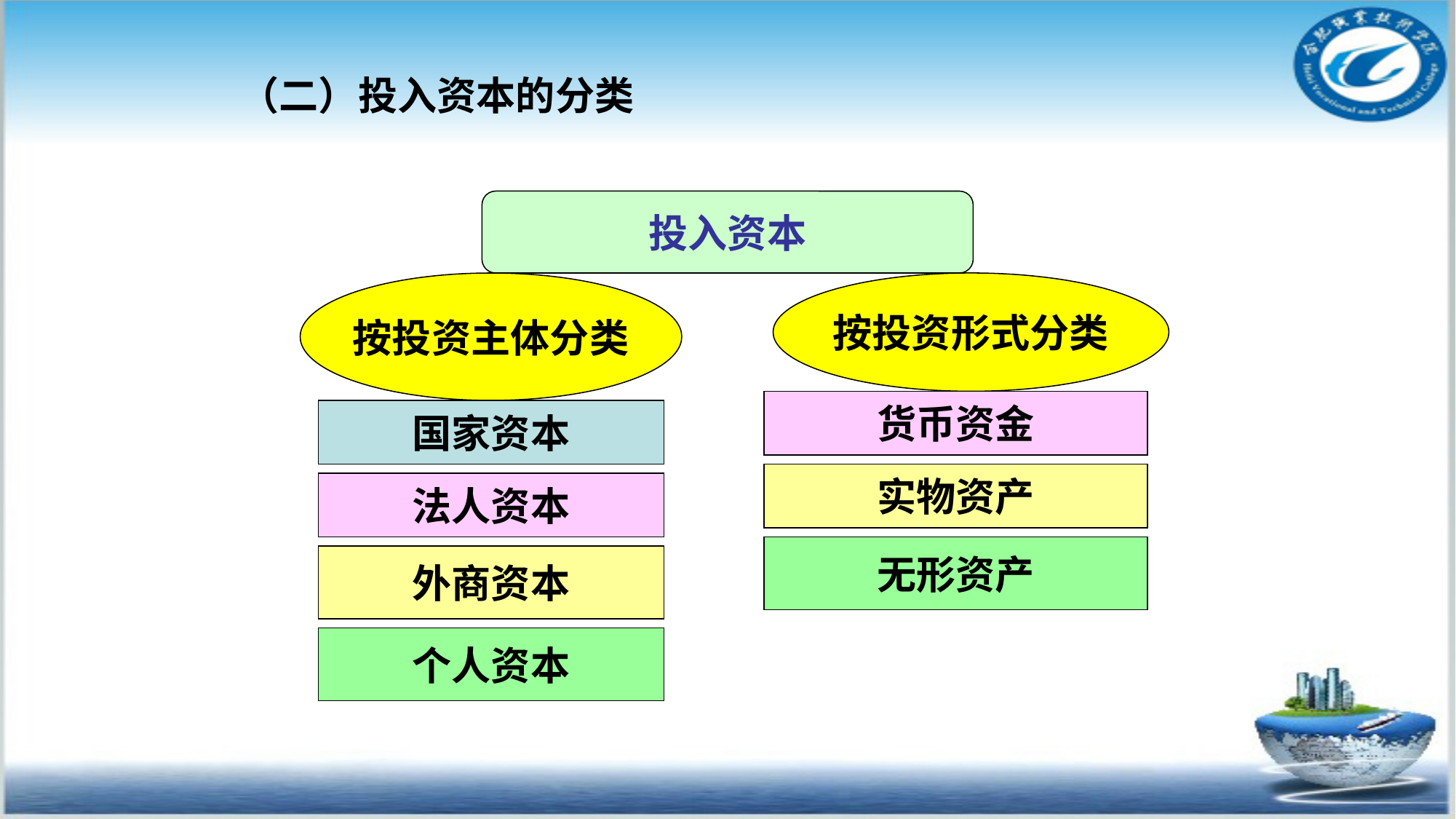

（二）投入资本的分类
投入资本
按投资主体分类
按投资形式分类
货币资金
国家资本
实物资产
法人资本
无形资产
外商资本
个人资本